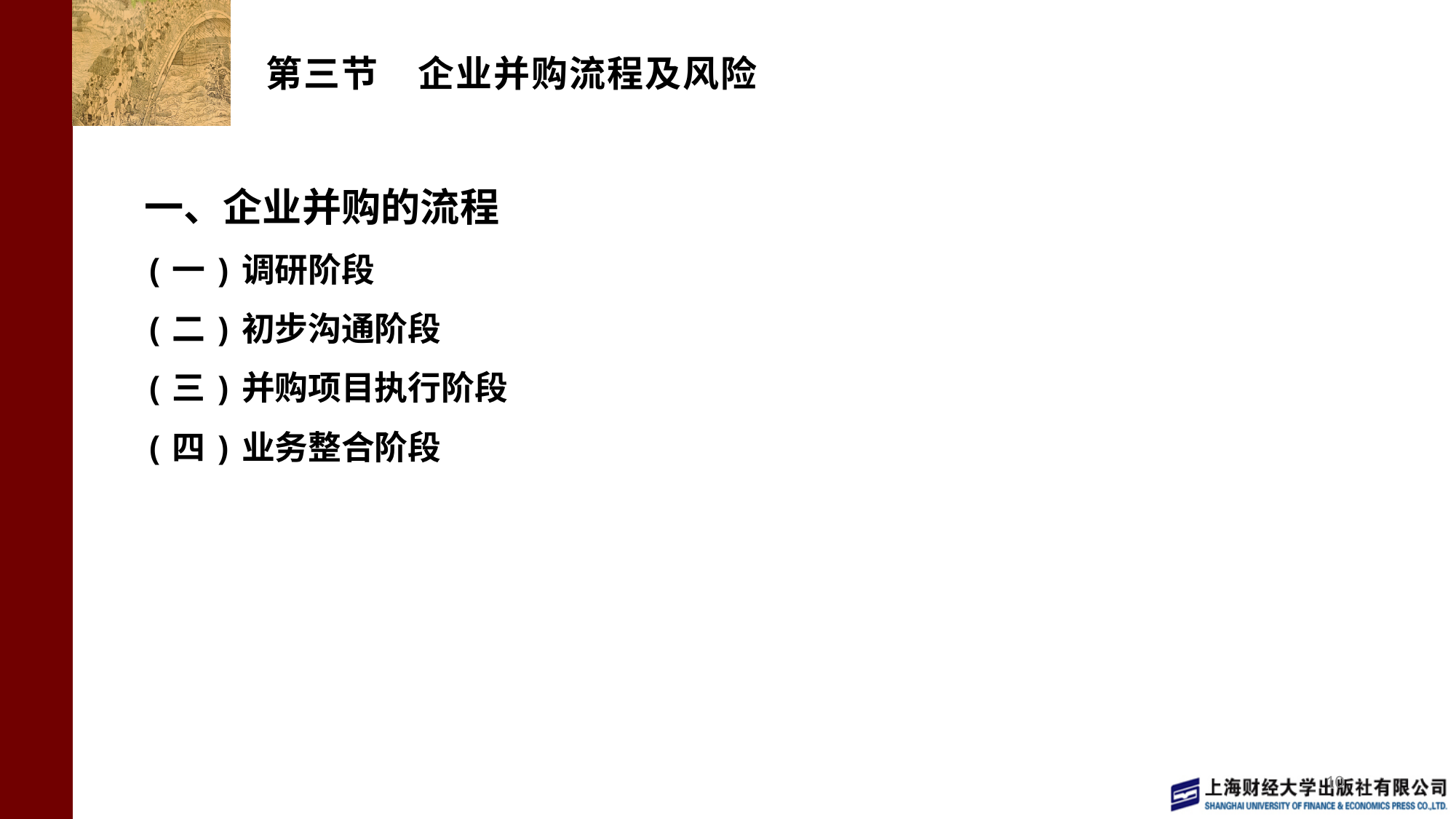

# 第三节    企业并购流程及风险
一、企业并购的流程
(一)调研阶段
(二)初步沟通阶段
(三)并购项目执行阶段
(四)业务整合阶段
10